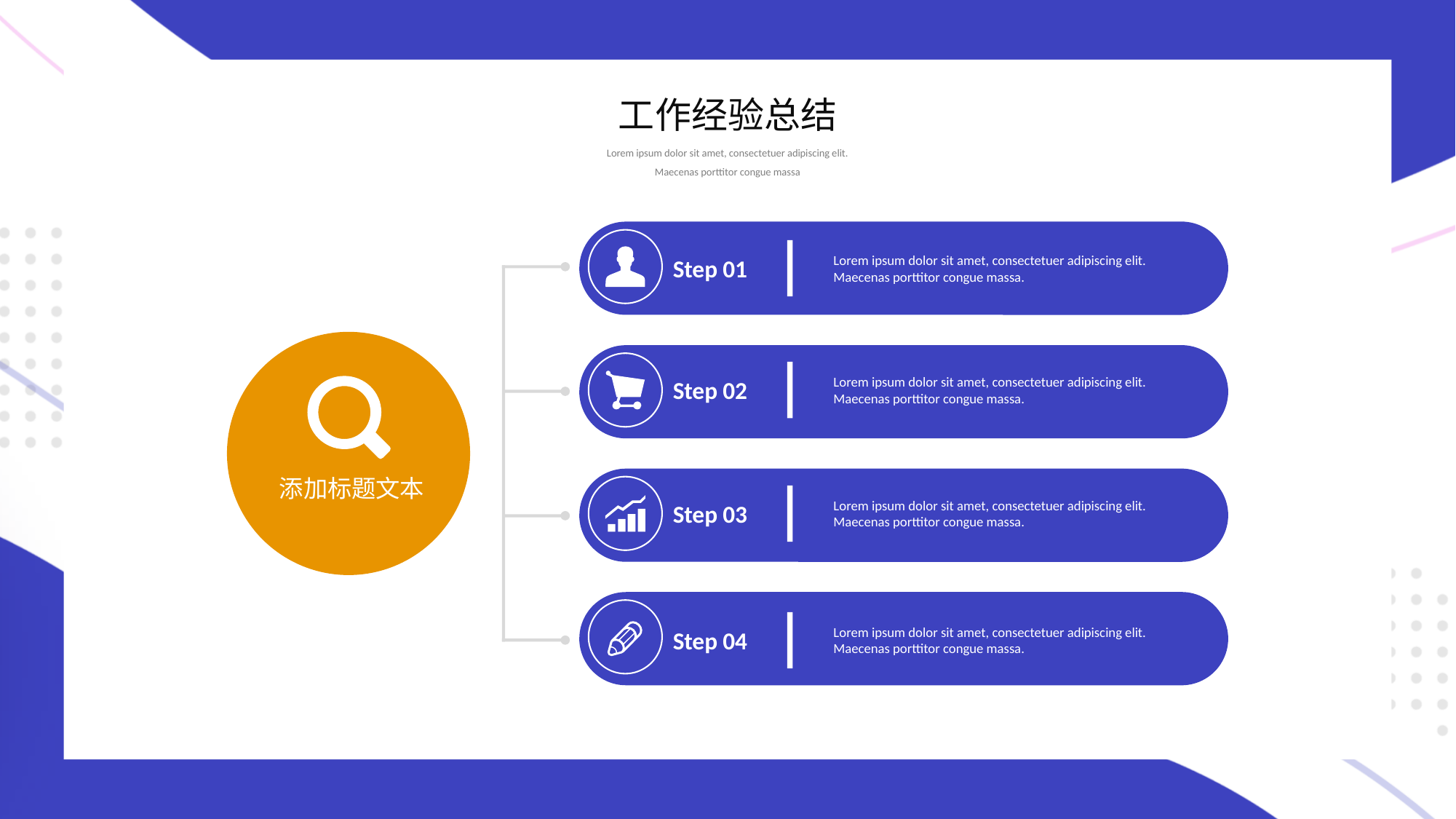

工作经验总结
Lorem ipsum dolor sit amet, consectetuer adipiscing elit. Maecenas porttitor congue massa

Lorem ipsum dolor sit amet, consectetuer adipiscing elit. Maecenas porttitor congue massa.
Step 01

Lorem ipsum dolor sit amet, consectetuer adipiscing elit. Maecenas porttitor congue massa.

Step 02

添加标题文本

Lorem ipsum dolor sit amet, consectetuer adipiscing elit. Maecenas porttitor congue massa.

Step 03

Lorem ipsum dolor sit amet, consectetuer adipiscing elit. Maecenas porttitor congue massa.

Step 04